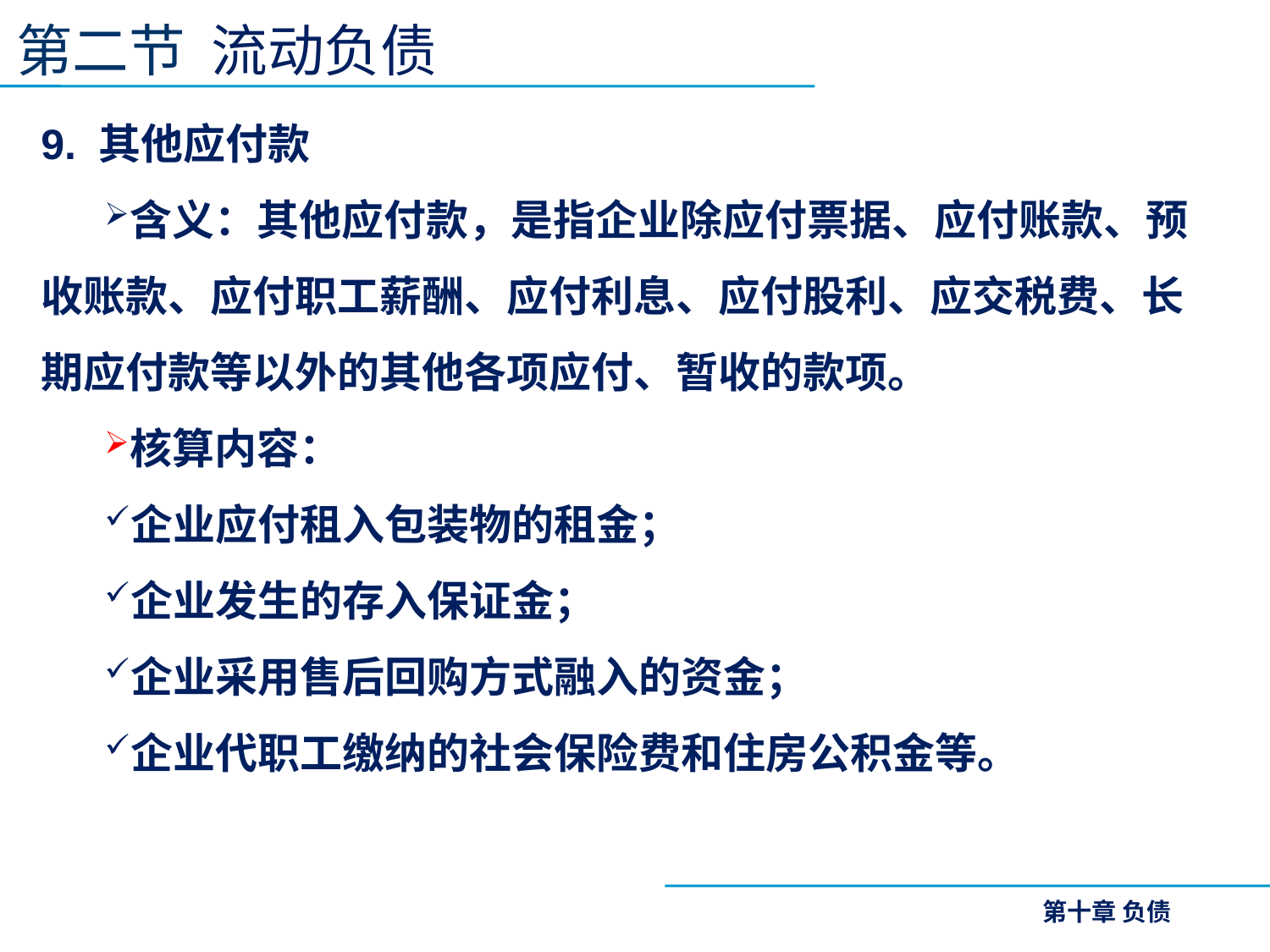

第二节  流动负债
9. 其他应付款
含义：其他应付款，是指企业除应付票据、应付账款、预收账款、应付职工薪酬、应付利息、应付股利、应交税费、长期应付款等以外的其他各项应付、暂收的款项。
核算内容：
企业应付租入包装物的租金；
企业发生的存入保证金；
企业采用售后回购方式融入的资金；
企业代职工缴纳的社会保险费和住房公积金等。